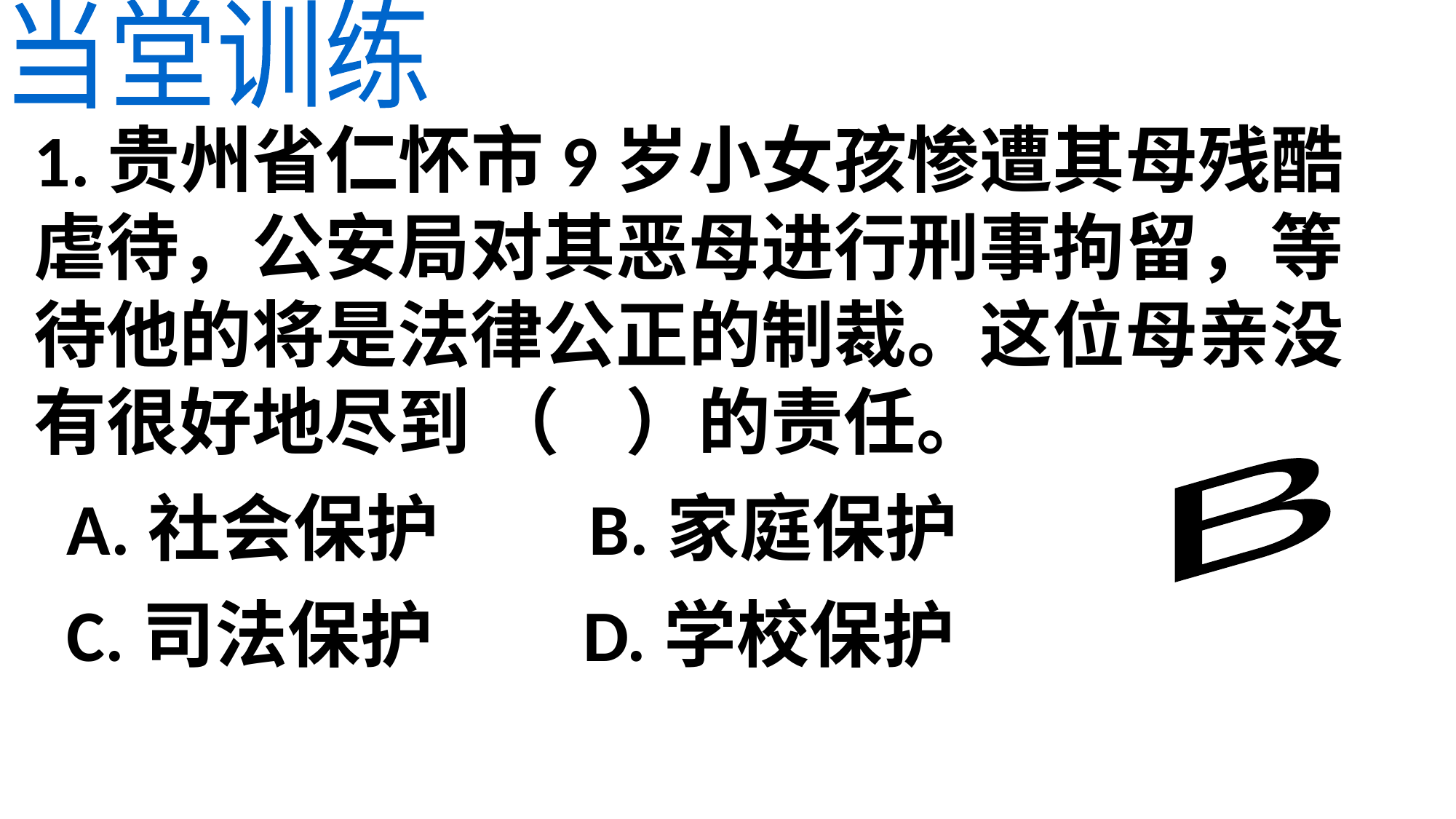

当堂训练
1.贵州省仁怀市9岁小女孩惨遭其母残酷虐待，公安局对其恶母进行刑事拘留，等待他的将是法律公正的制裁。这位母亲没有很好地尽到 （    ）的责任。
  A.社会保护        B.家庭保护
  C.司法保护        D.学校保护
B